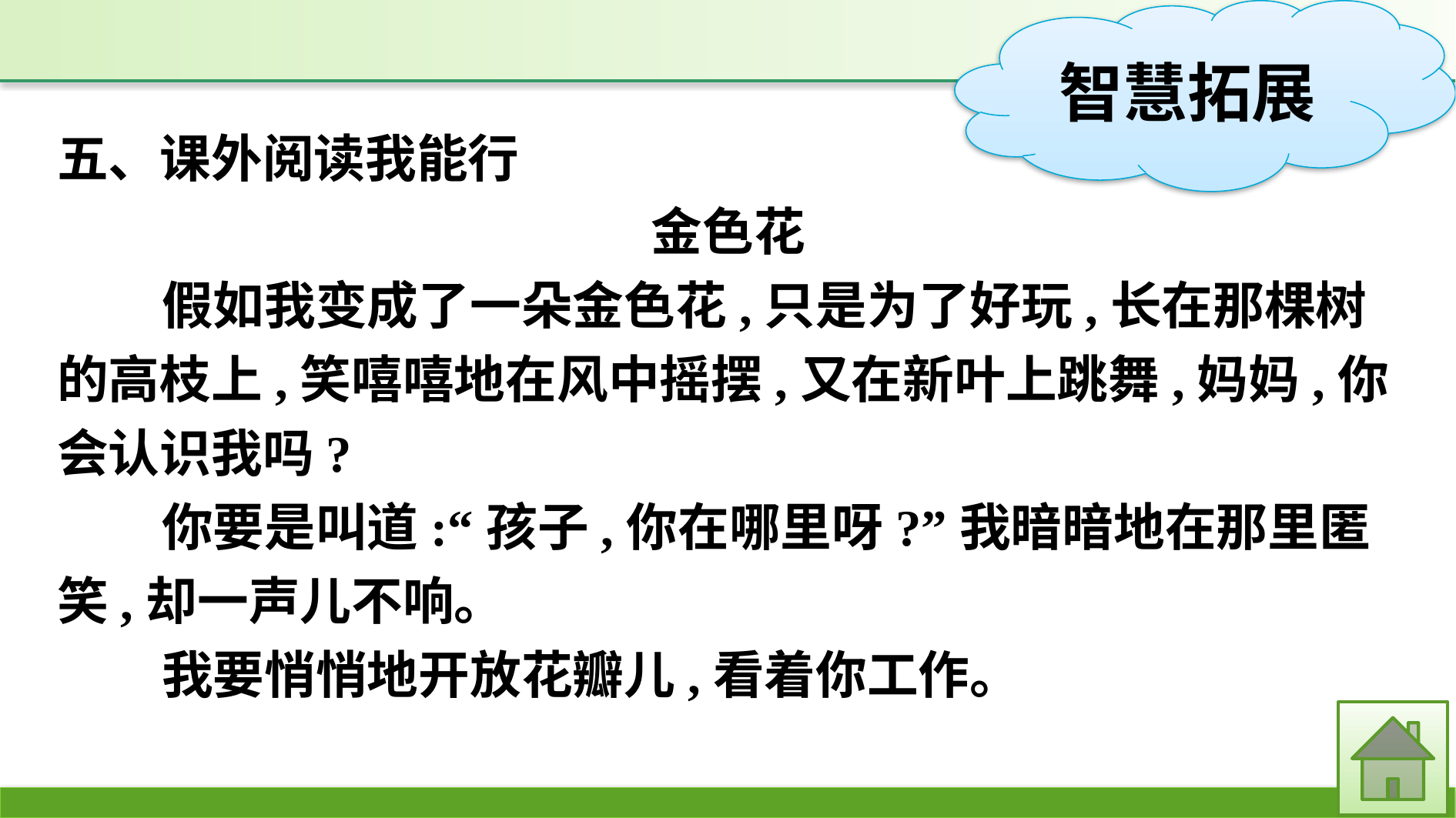

五、课外阅读我能行
金色花
假如我变成了一朵金色花,只是为了好玩,长在那棵树的高枝上,笑嘻嘻地在风中摇摆,又在新叶上跳舞,妈妈,你会认识我吗?
你要是叫道:“孩子,你在哪里呀?”我暗暗地在那里匿笑,却一声儿不响。
我要悄悄地开放花瓣儿,看着你工作。